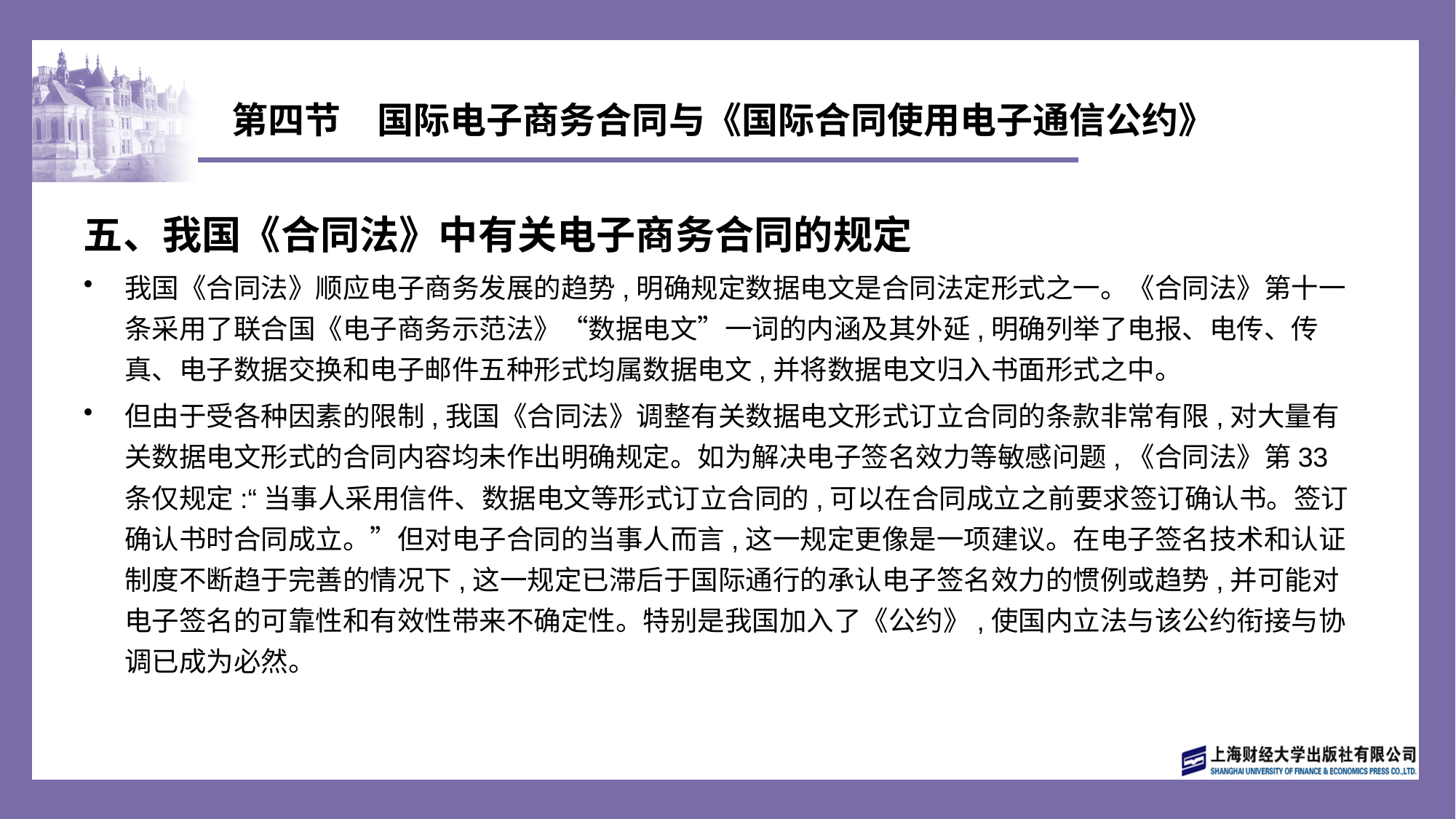

# 第四节　国际电子商务合同与《国际合同使用电子通信公约》
五、我国《合同法》中有关电子商务合同的规定
我国《合同法》顺应电子商务发展的趋势,明确规定数据电文是合同法定形式之一。《合同法》第十一条采用了联合国《电子商务示范法》“数据电文”一词的内涵及其外延,明确列举了电报、电传、传真、电子数据交换和电子邮件五种形式均属数据电文,并将数据电文归入书面形式之中。
但由于受各种因素的限制,我国《合同法》调整有关数据电文形式订立合同的条款非常有限,对大量有关数据电文形式的合同内容均未作出明确规定。如为解决电子签名效力等敏感问题,《合同法》第33条仅规定:“当事人采用信件、数据电文等形式订立合同的,可以在合同成立之前要求签订确认书。签订确认书时合同成立。”但对电子合同的当事人而言,这一规定更像是一项建议。在电子签名技术和认证制度不断趋于完善的情况下,这一规定已滞后于国际通行的承认电子签名效力的惯例或趋势,并可能对电子签名的可靠性和有效性带来不确定性。特别是我国加入了《公约》,使国内立法与该公约衔接与协调已成为必然。